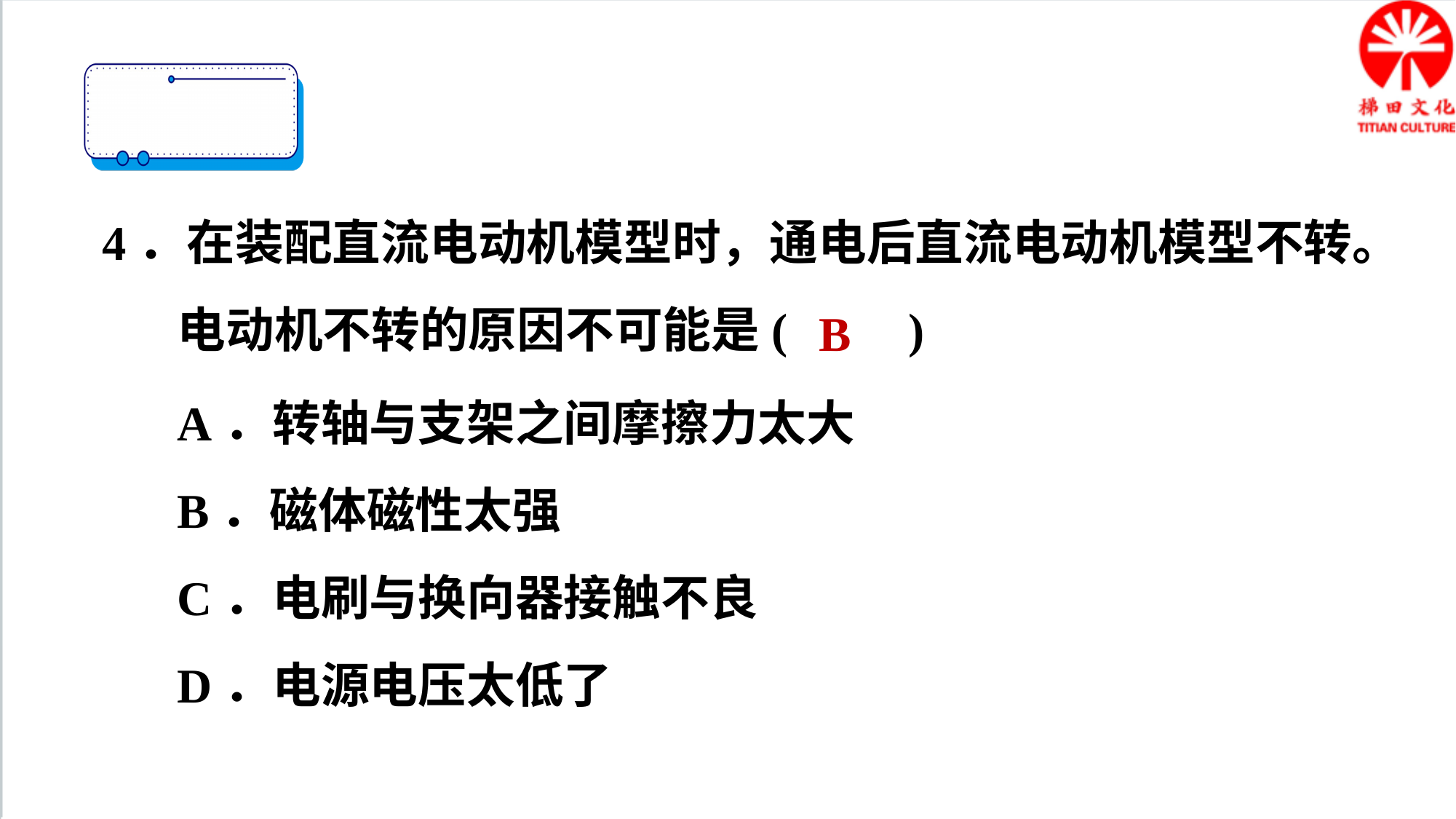

4．在装配直流电动机模型时，通电后直流电动机模型不转。电动机不转的原因不可能是(　　)
B
A．转轴与支架之间摩擦力太大
B．磁体磁性太强
C．电刷与换向器接触不良
D．电源电压太低了